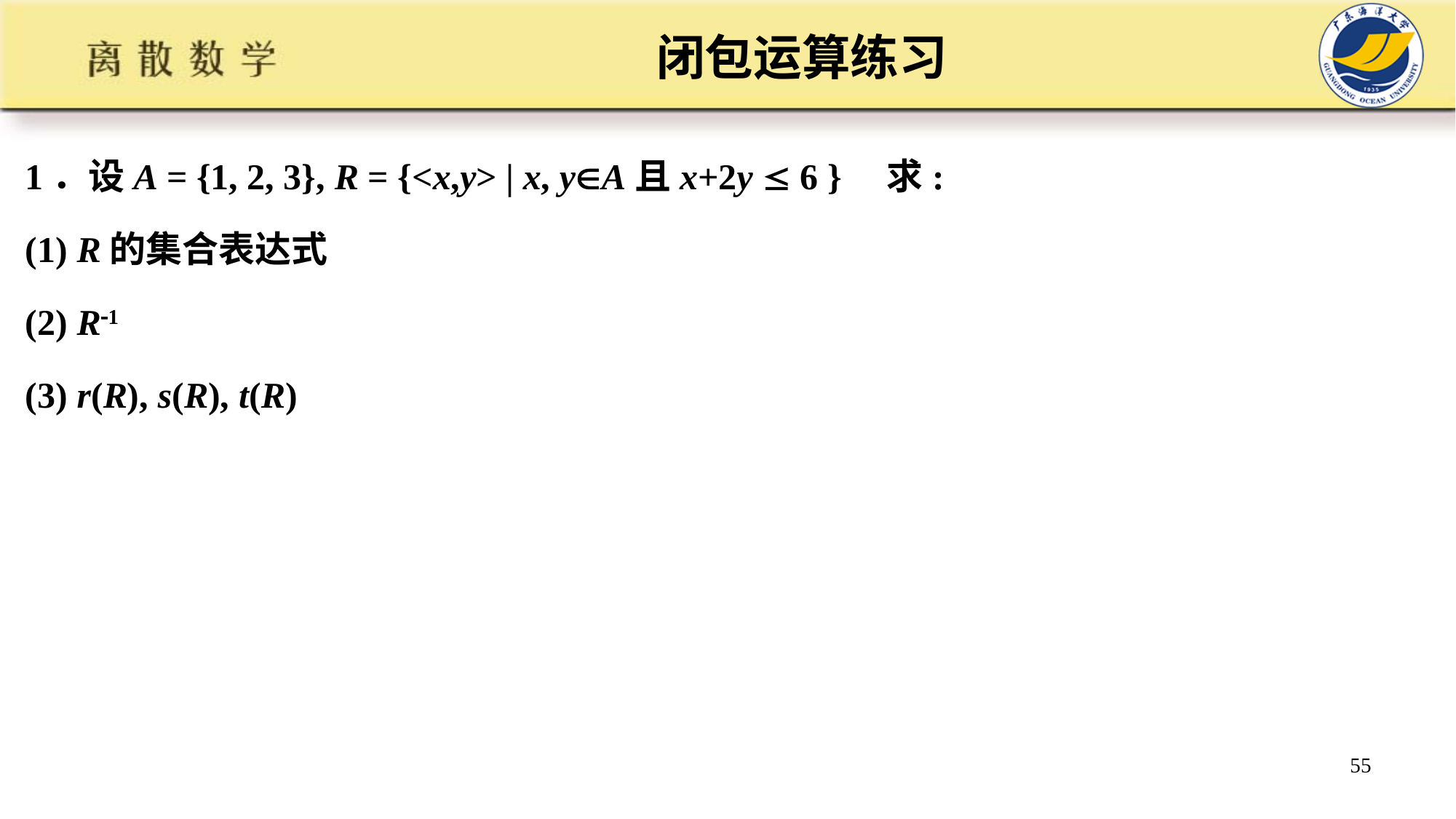

# 闭包运算练习
1．设A = {1, 2, 3}, R = {<x,y> | x, y∈A且x+2y ≤ 6 }    求:
(1) R的集合表达式
(2) R−1
(3) r(R), s(R), t(R)
55